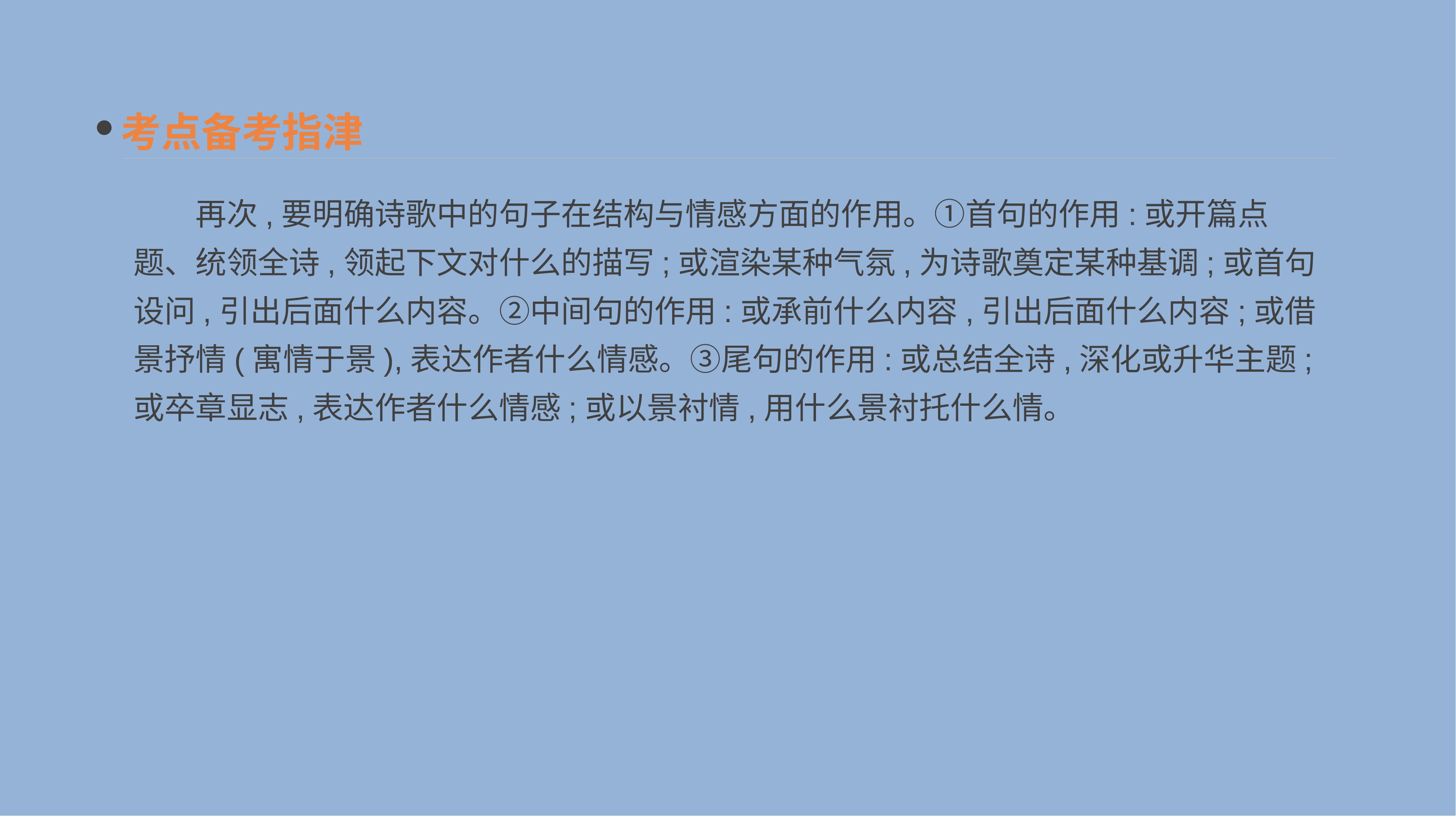

考点备考指津

　　再次,要明确诗歌中的句子在结构与情感方面的作用。①首句的作用:或开篇点题、统领全诗,领起下文对什么的描写;或渲染某种气氛,为诗歌奠定某种基调;或首句设问,引出后面什么内容。②中间句的作用:或承前什么内容,引出后面什么内容;或借景抒情(寓情于景),表达作者什么情感。③尾句的作用:或总结全诗,深化或升华主题;或卒章显志,表达作者什么情感;或以景衬情,用什么景衬托什么情。